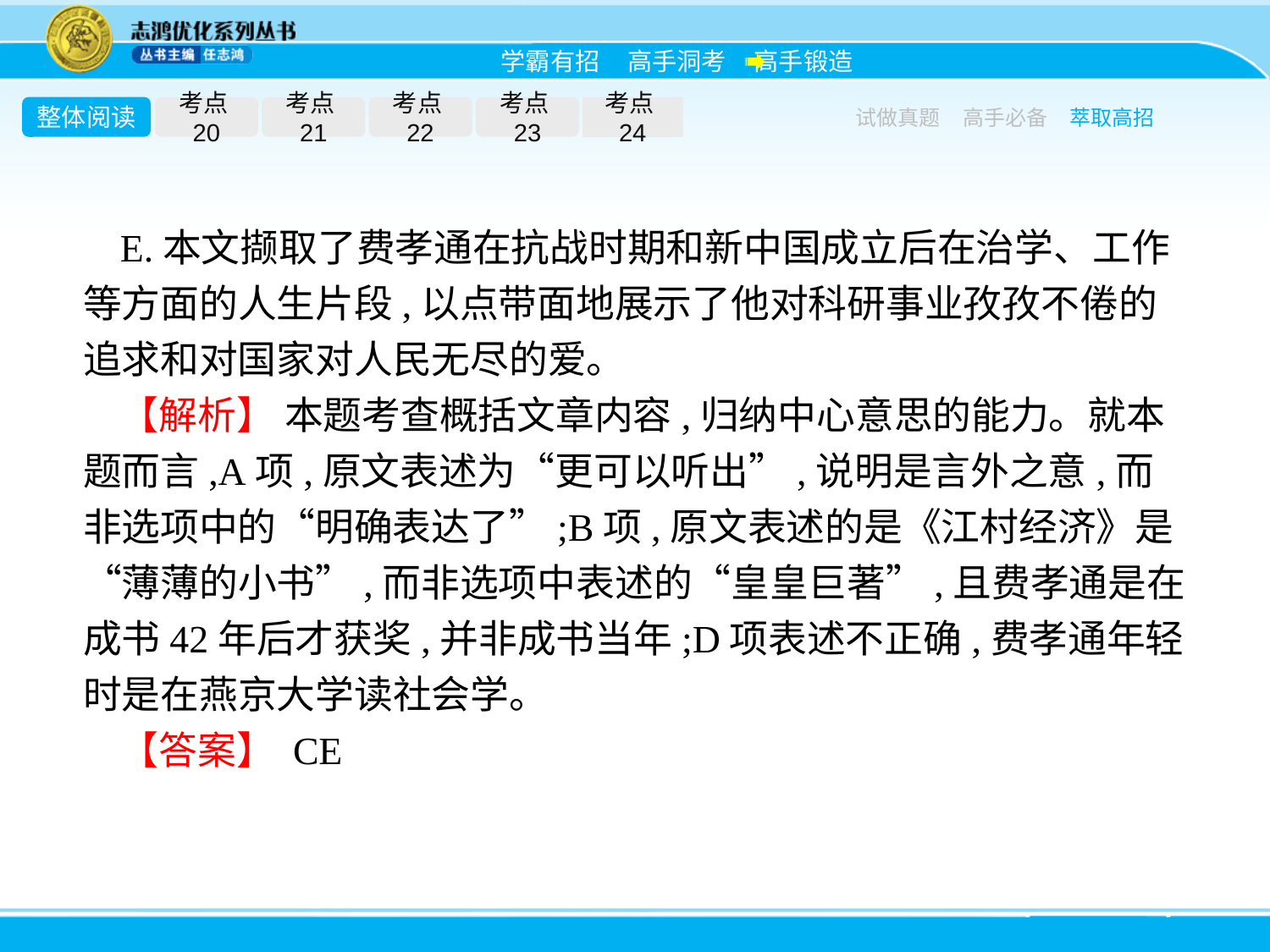

整体阅读
考点20
考点21
考点22
考点23
考点24
试做真题
高手必备
萃取高招
E.本文撷取了费孝通在抗战时期和新中国成立后在治学、工作等方面的人生片段,以点带面地展示了他对科研事业孜孜不倦的追求和对国家对人民无尽的爱。
【解析】 本题考查概括文章内容,归纳中心意思的能力。就本题而言,A项,原文表述为“更可以听出”,说明是言外之意,而非选项中的“明确表达了”;B项,原文表述的是《江村经济》是“薄薄的小书”,而非选项中表述的“皇皇巨著”,且费孝通是在成书42年后才获奖,并非成书当年;D项表述不正确,费孝通年轻时是在燕京大学读社会学。
【答案】 CE